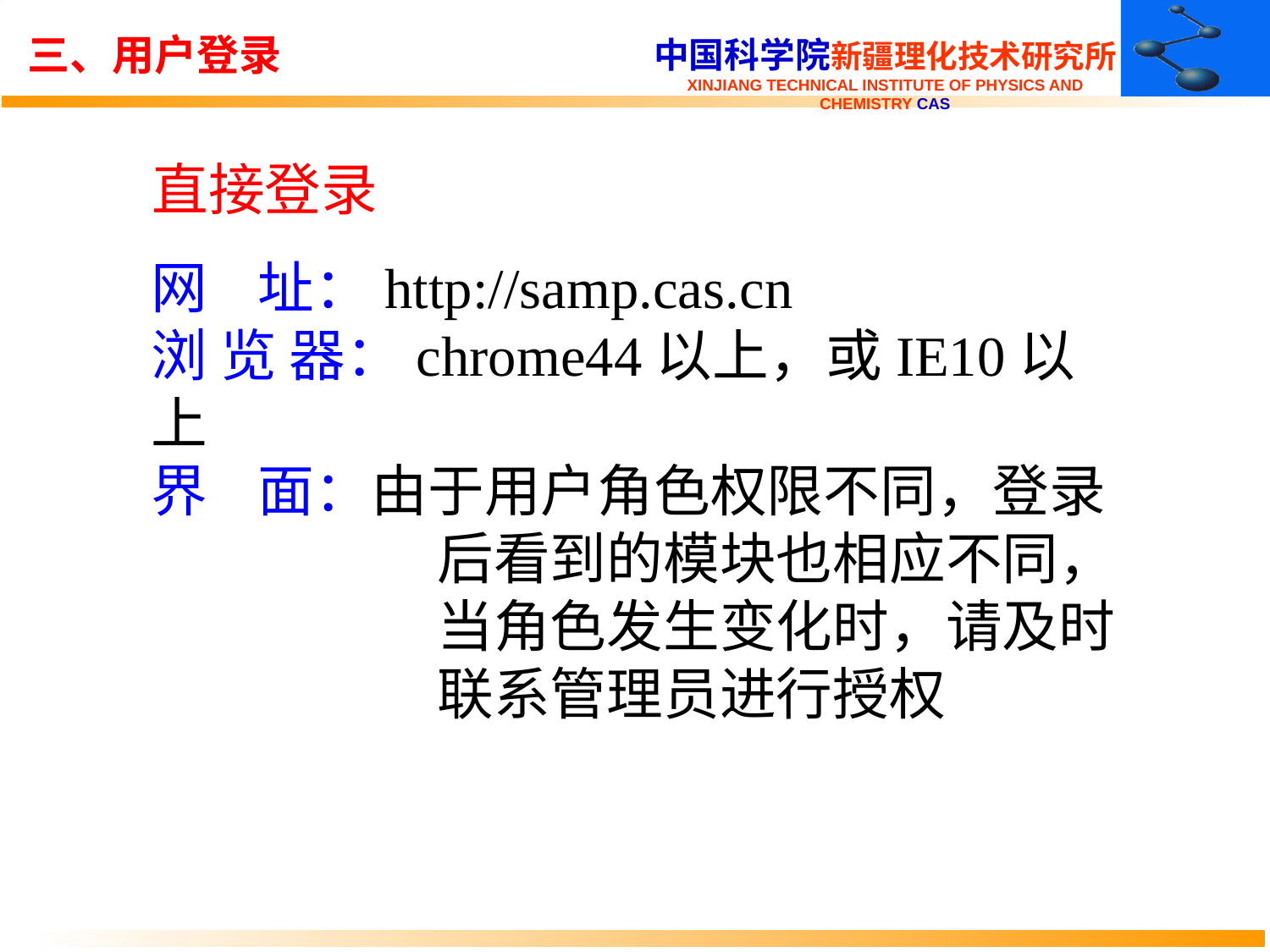

三、用户登录
直接登录
网    址：http://samp.cas.cn
浏 览 器：chrome44以上，或IE10以上
界    面：由于用户角色权限不同，登录后看到的模块也相应不同，当角色发生变化时，请及时联系管理员进行授权

8